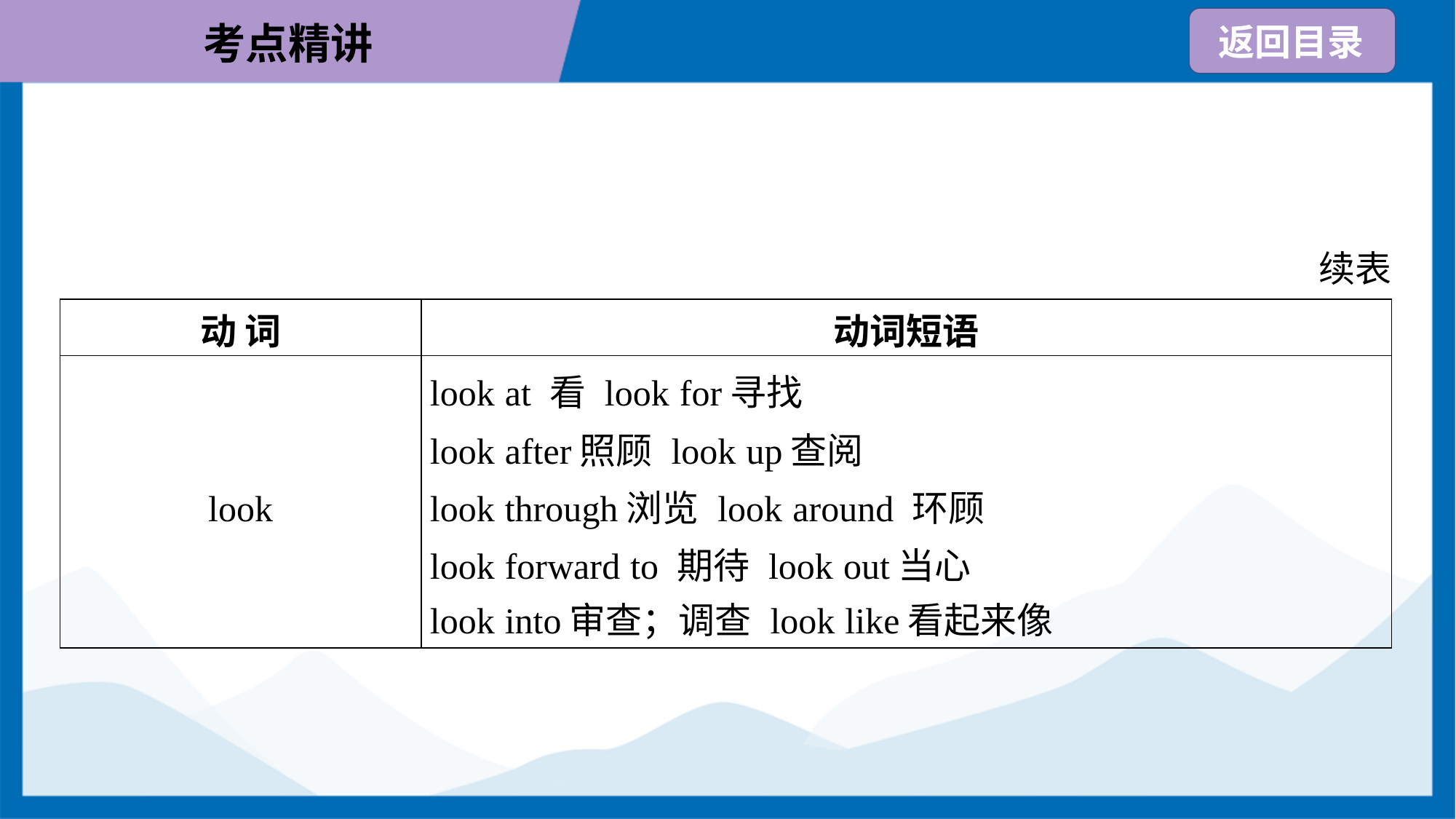

续表
| 动 词 | 动词短语 |
| --- | --- |
| look | look at 看 look for寻找 look after照顾 look up查阅 look through浏览 look around 环顾 look forward to 期待 look out当心 look into审查；调查 look like看起来像 |